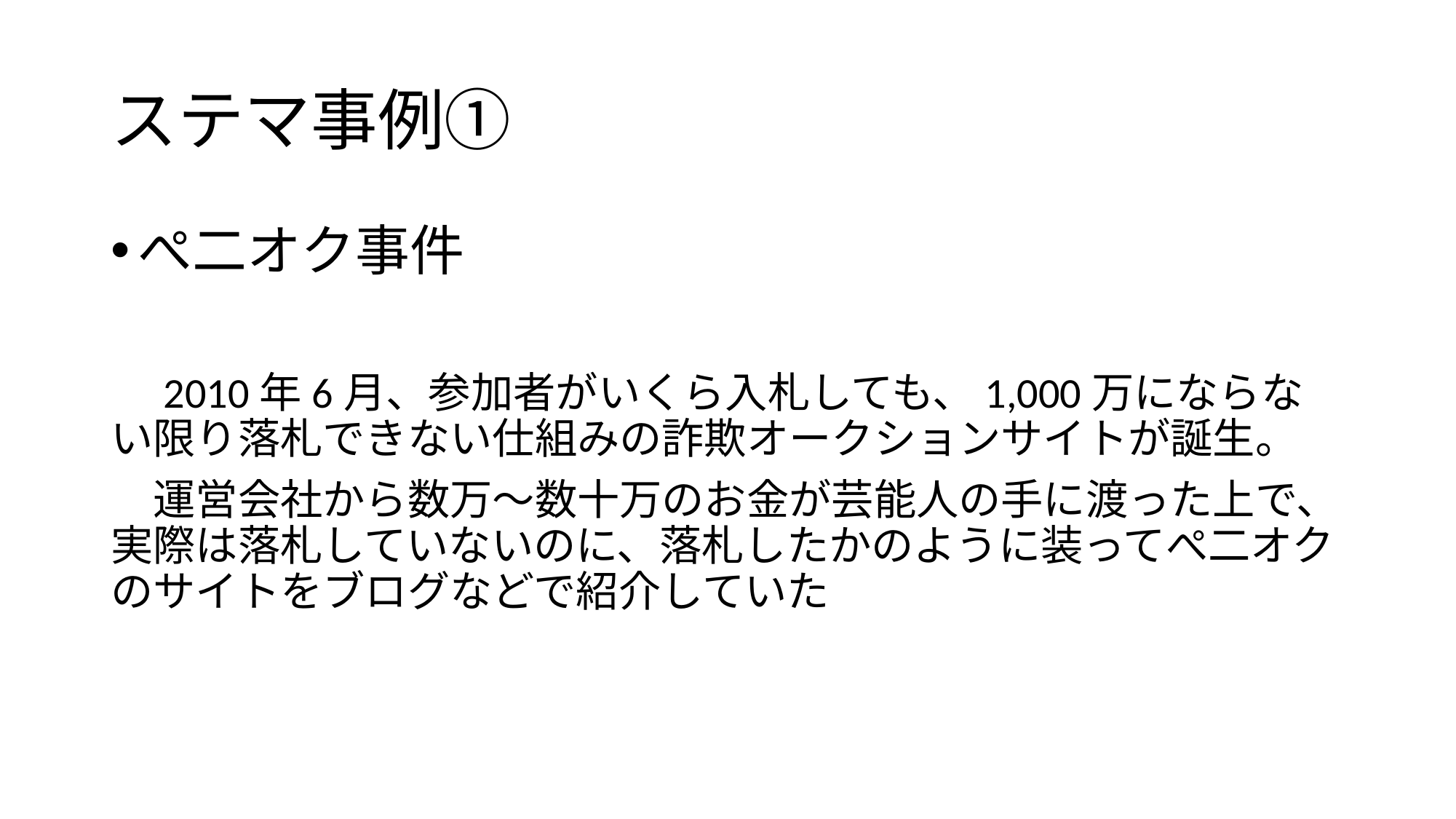

# ステマ事例①
ぺ二オク事件

　2010年6月、参加者がいくら入札しても、1,000万にならない限り落札できない仕組みの詐欺オークションサイトが誕生。
　運営会社から数万～数十万のお金が芸能人の手に渡った上で、実際は落札していないのに、落札したかのように装ってぺ二オクのサイトをブログなどで紹介していた